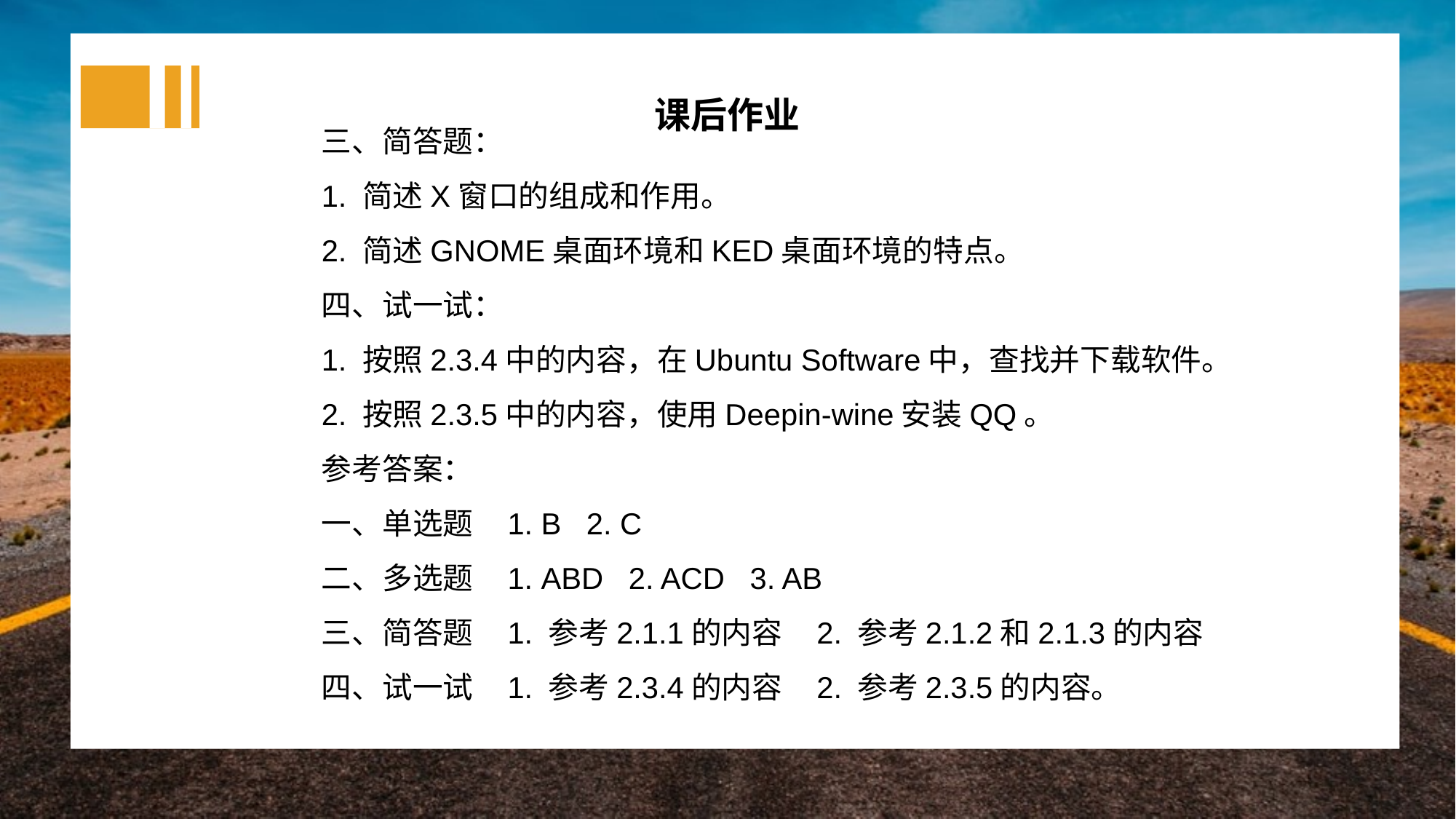

课后作业
三、简答题：
1. 简述X窗口的组成和作用。
2. 简述GNOME桌面环境和KED桌面环境的特点。
四、试一试：
1. 按照2.3.4中的内容，在Ubuntu Software中，查找并下载软件。
2. 按照2.3.5中的内容，使用Deepin-wine安装QQ。
参考答案：
一、单选题    1. B   2. C
二、多选题    1. ABD   2. ACD   3. AB
三、简答题    1. 参考2.1.1的内容    2. 参考2.1.2和2.1.3的内容
四、试一试    1. 参考2.3.4的内容    2. 参考2.3.5的内容。